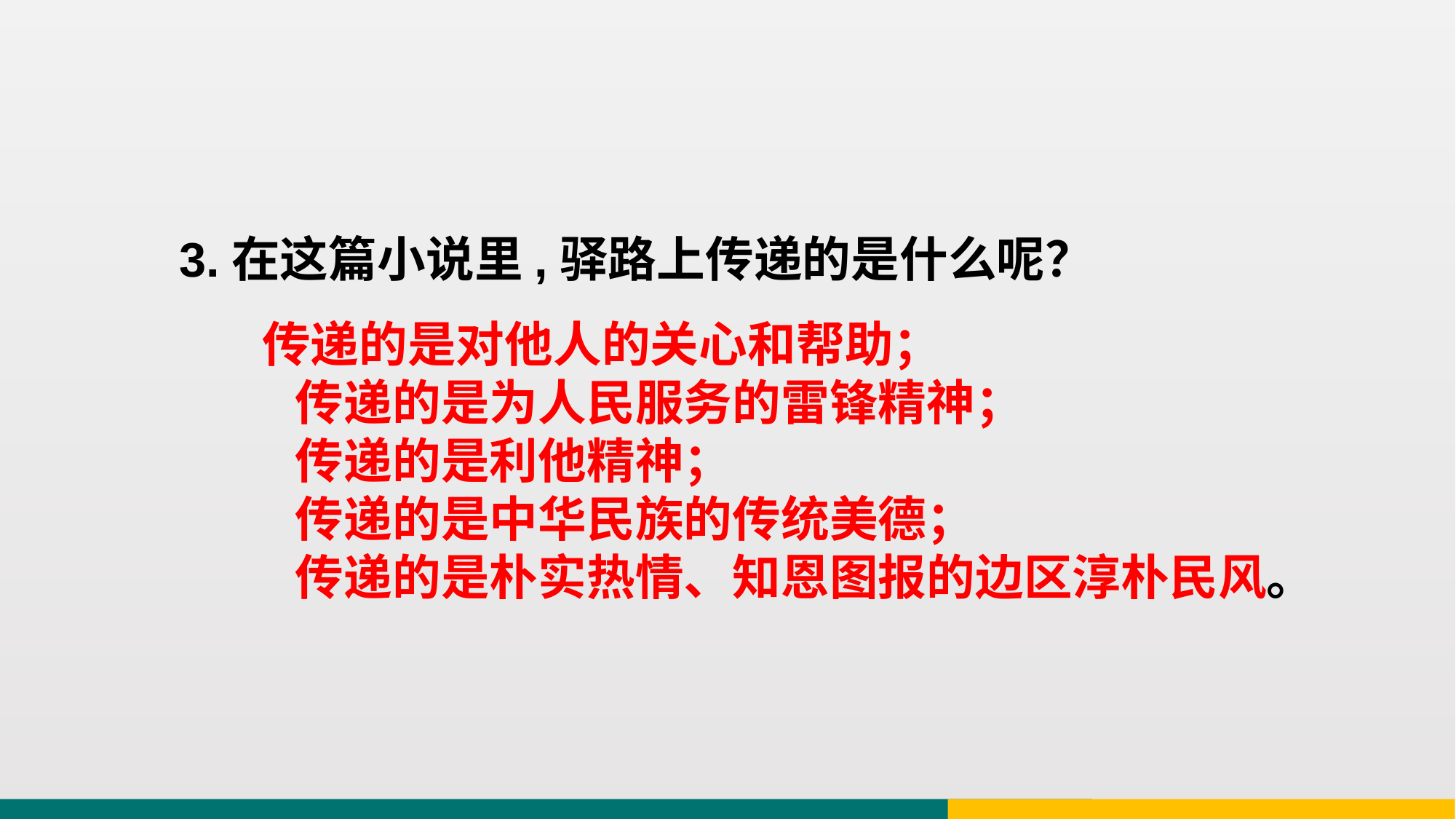

3.在这篇小说里,驿路上传递的是什么呢？
    传递的是对他人的关心和帮助；
       传递的是为人民服务的雷锋精神；
       传递的是利他精神；
       传递的是中华民族的传统美德；
       传递的是朴实热情、知恩图报的边区淳朴民风。